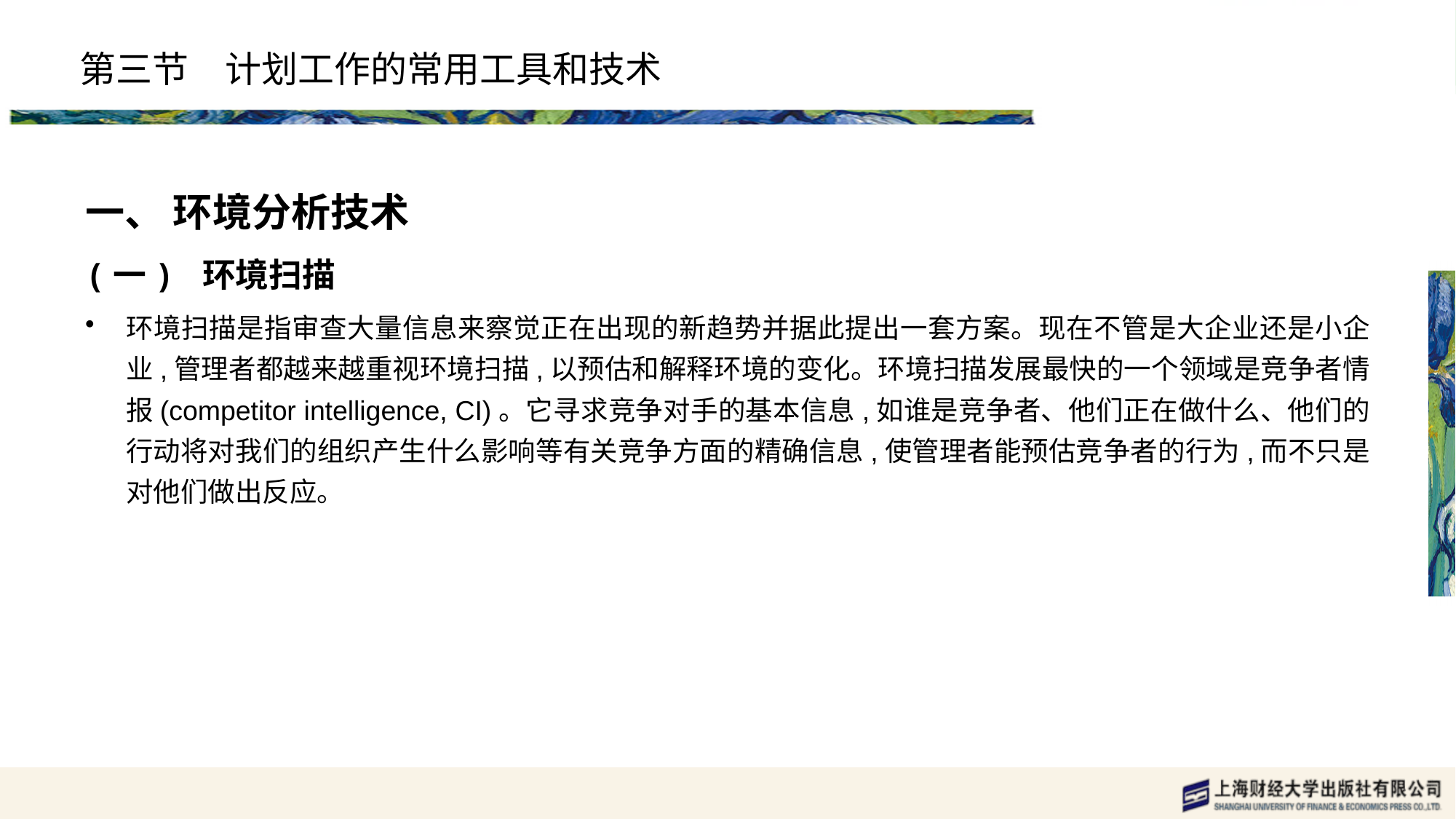

# 第三节　计划工作的常用工具和技术
一、 环境分析技术
(一) 环境扫描
环境扫描是指审查大量信息来察觉正在出现的新趋势并据此提出一套方案。现在不管是大企业还是小企业,管理者都越来越重视环境扫描,以预估和解释环境的变化。环境扫描发展最快的一个领域是竞争者情报(competitor intelligence, CI)。它寻求竞争对手的基本信息,如谁是竞争者、他们正在做什么、他们的行动将对我们的组织产生什么影响等有关竞争方面的精确信息,使管理者能预估竞争者的行为,而不只是对他们做出反应。